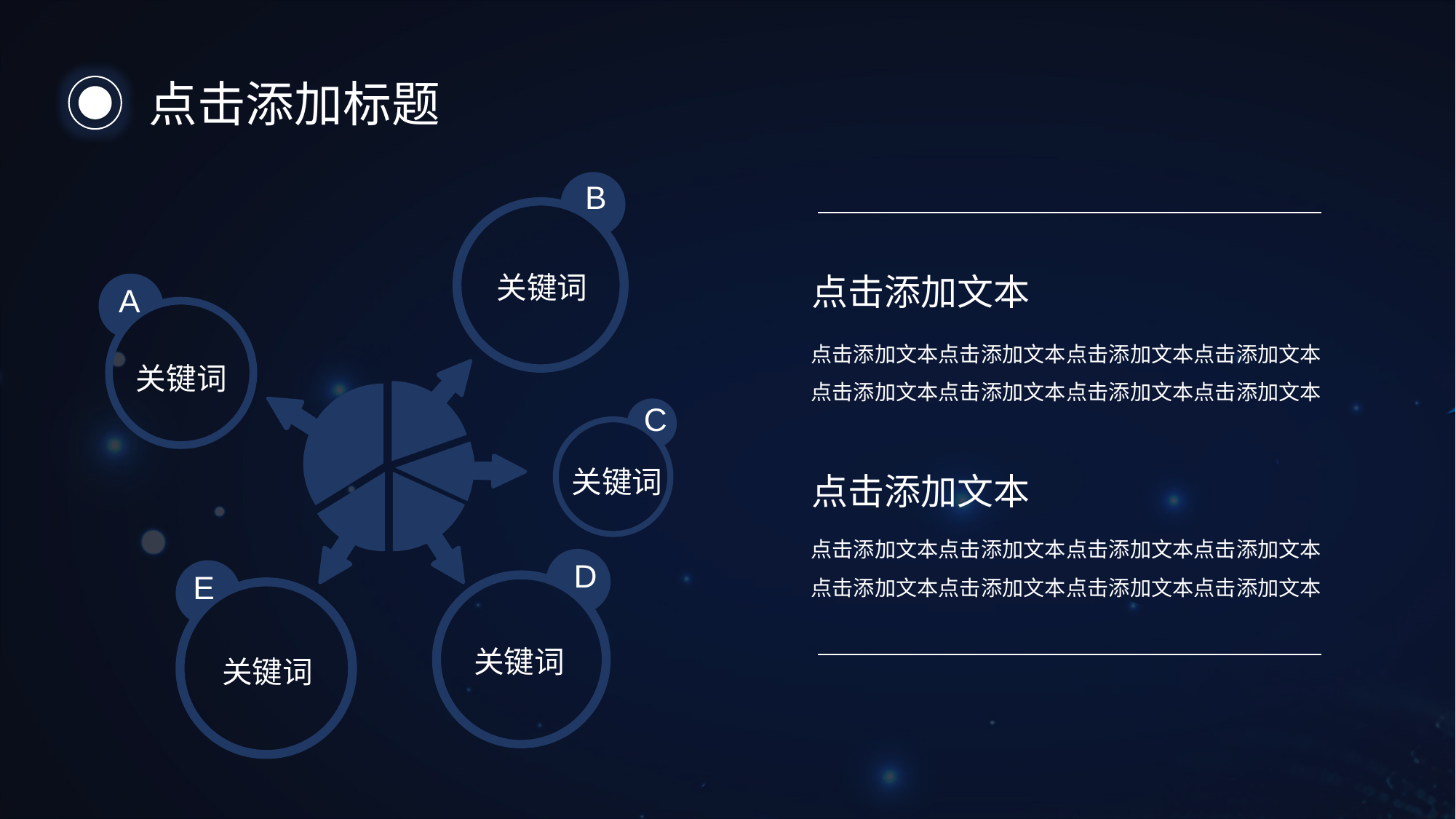

点击添加标题

B

关键词

点击添加文本
点击添加文本点击添加文本点击添加文本点击添加文本
点击添加文本点击添加文本点击添加文本点击添加文本

A

关键词

C

关键词

点击添加文本
点击添加文本点击添加文本点击添加文本点击添加文本
点击添加文本点击添加文本点击添加文本点击添加文本

E

关键词

D

关键词